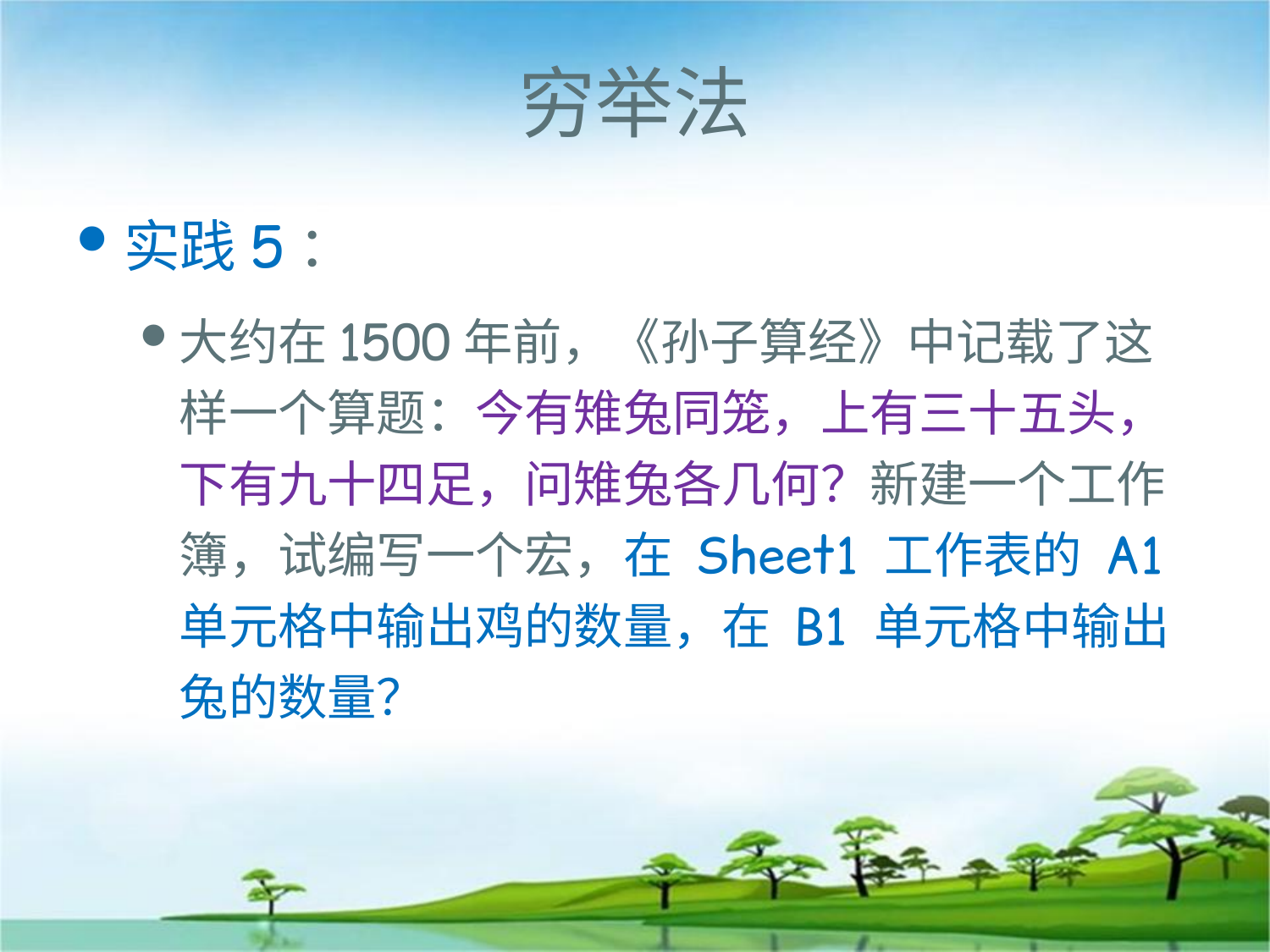

# 穷举法
实践5：
大约在1500年前，《孙子算经》中记载了这样一个算题：今有雉兔同笼，上有三十五头，下有九十四足，问雉兔各几何？新建一个工作簿，试编写一个宏，在 Sheet1 工作表的 A1 单元格中输出鸡的数量，在 B1 单元格中输出兔的数量？